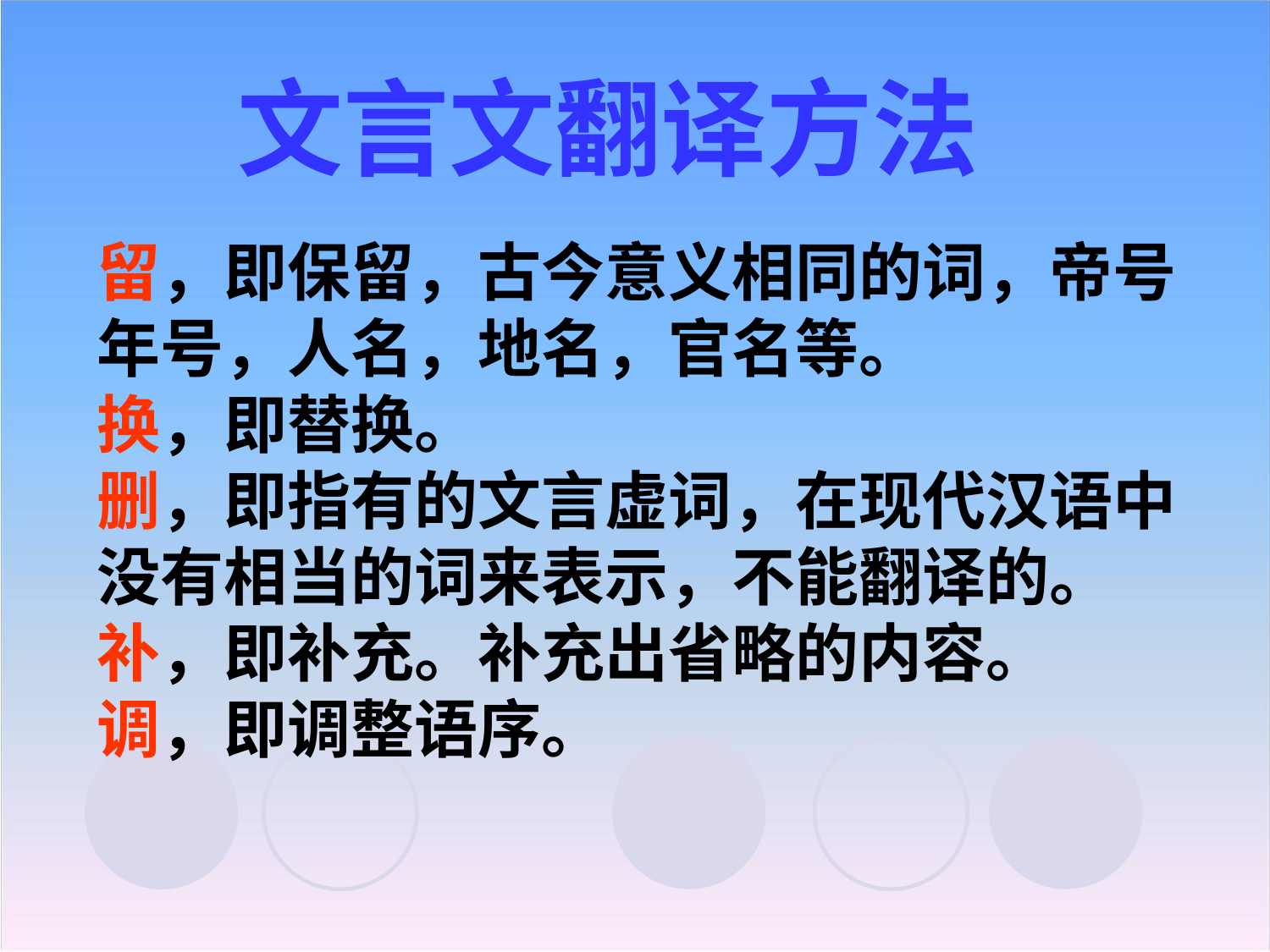

文言文翻译方法
留，即保留，古今意义相同的词，帝号  年号，人名，地名，官名等。
换，即替换。
删，即指有的文言虚词，在现代汉语中 没有相当的词来表示，不能翻译的。
补，即补充。补充出省略的内容。
调，即调整语序。